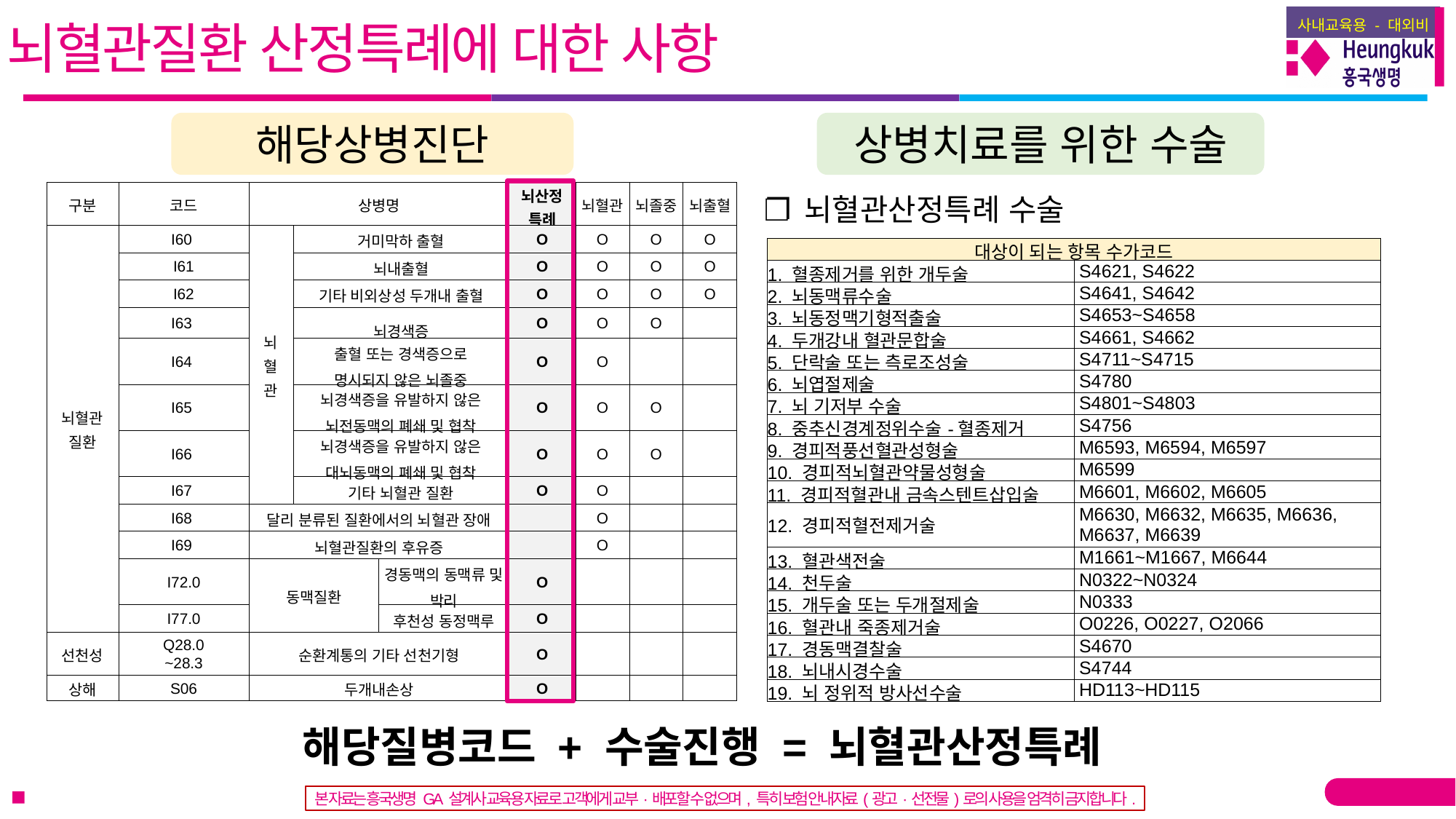

뇌혈관질환 산정특례에 대한 사항
상병치료를 위한 수술
해당상병진단

❐ 뇌혈관산정특례 수술
| 구분 | 코드 | 상병명 |  |  | 뇌산정 특례 | 뇌혈관 | 뇌졸중 | 뇌출혈 |
| --- | --- | --- | --- | --- | --- | --- | --- | --- |
| 뇌혈관 질환 | I60 | 뇌 혈 관 | 거미막하 출혈 |  | O | O | O | O |
|  | I61 |  | 뇌내출혈 |  | O | O | O | O |
|  | I62 |  | 기타 비외상성 두개내 출혈 |  | O | O | O | O |
|  | I63 |  | 뇌경색증 |  | O | O | O |  |
|  | I64 |  | 출혈 또는 경색증으로 명시되지 않은 뇌졸중 |  | O | O |  |  |
|  | I65 |  | 뇌경색증을 유발하지 않은 뇌전동맥의 폐쇄 및 협착 |  | O | O | O |  |
|  | I66 |  | 뇌경색증을 유발하지 않은 대뇌동맥의 폐쇄 및 협착 |  | O | O | O |  |
|  | I67 |  | 기타 뇌혈관 질환 |  | O | O |  |  |
|  | I68 | 달리 분류된 질환에서의 뇌혈관 장애 |  |  |  | O |  |  |
|  | I69 | 뇌혈관질환의 후유증 |  |  |  | O |  |  |
|  | I72.0 | 동맥질환 |  | 경동맥의 동맥류 및 박리 | O |  |  |  |
|  | I77.0 |  |  | 후천성 동정맥루 | O |  |  |  |
| 선천성 | Q28.0 ~28.3 | 순환계통의 기타 선천기형 |  |  | O |  |  |  |
| 상해 | S06 | 두개내손상 |  |  | O |  |  |  |
| 대상이 되는 항목 수가코드 |  |
| --- | --- |
| 1. 혈종제거를 위한 개두술 | S4621, S4622 |
| 2. 뇌동맥류수술 | S4641, S4642 |
| 3. 뇌동정맥기형적출술 | S4653~S4658 |
| 4. 두개강내 혈관문합술 | S4661, S4662 |
| 5. 단락술 또는 측로조성술 | S4711~S4715 |
| 6. 뇌엽절제술 | S4780 |
| 7. 뇌 기저부 수술 | S4801~S4803 |
| 8. 중추신경계정위수술-혈종제거 | S4756 |
| 9. 경피적풍선혈관성형술 | M6593, M6594, M6597 |
| 10. 경피적뇌혈관약물성형술 | M6599 |
| 11. 경피적혈관내 금속스텐트삽입술 | M6601, M6602, M6605 |
| 12. 경피적혈전제거술 | M6630, M6632, M6635, M6636, M6637, M6639 |
| 13. 혈관색전술 | M1661~M1667, M6644 |
| 14. 천두술 | N0322~N0324 |
| 15. 개두술 또는 두개절제술 | N0333 |
| 16. 혈관내 죽종제거술 | O0226, O0227, O2066 |
| 17. 경동맥결찰술 | S4670 |
| 18. 뇌내시경수술 | S4744 |
| 19. 뇌 정위적 방사선수술 | HD113~HD115 |
해당질병코드 + 수술진행 = 뇌혈관산정특례